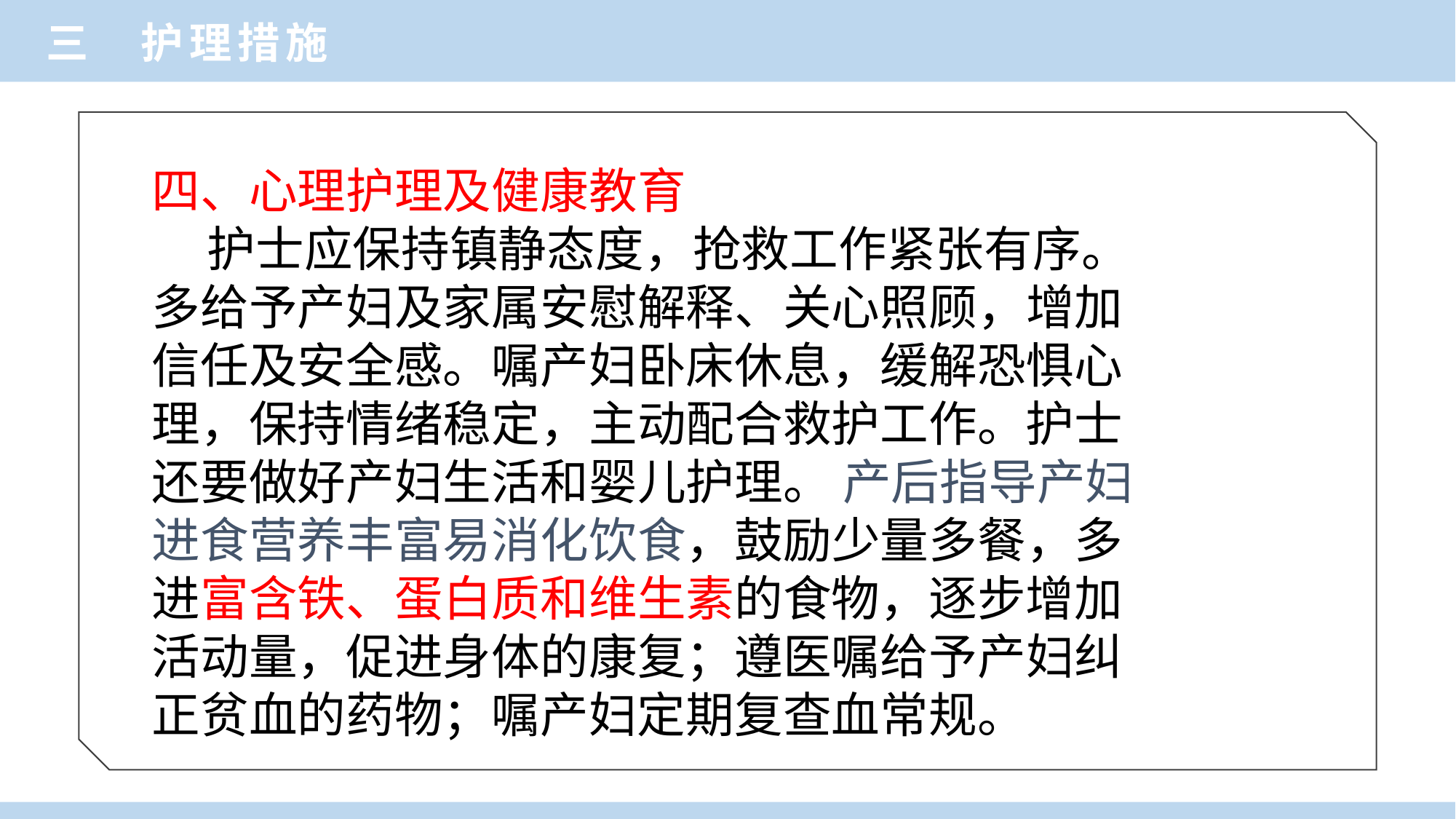

三   护理措施

四、心理护理及健康教育
    护士应保持镇静态度，抢救工作紧张有序。
多给予产妇及家属安慰解释、关心照顾，增加
信任及安全感。嘱产妇卧床休息，缓解恐惧心
理，保持情绪稳定，主动配合救护工作。护士
还要做好产妇生活和婴儿护理。 产后指导产妇
进食营养丰富易消化饮食，鼓励少量多餐，多
进富含铁、蛋白质和维生素的食物，逐步增加
活动量，促进身体的康复；遵医嘱给予产妇纠
正贫血的药物；嘱产妇定期复查血常规。